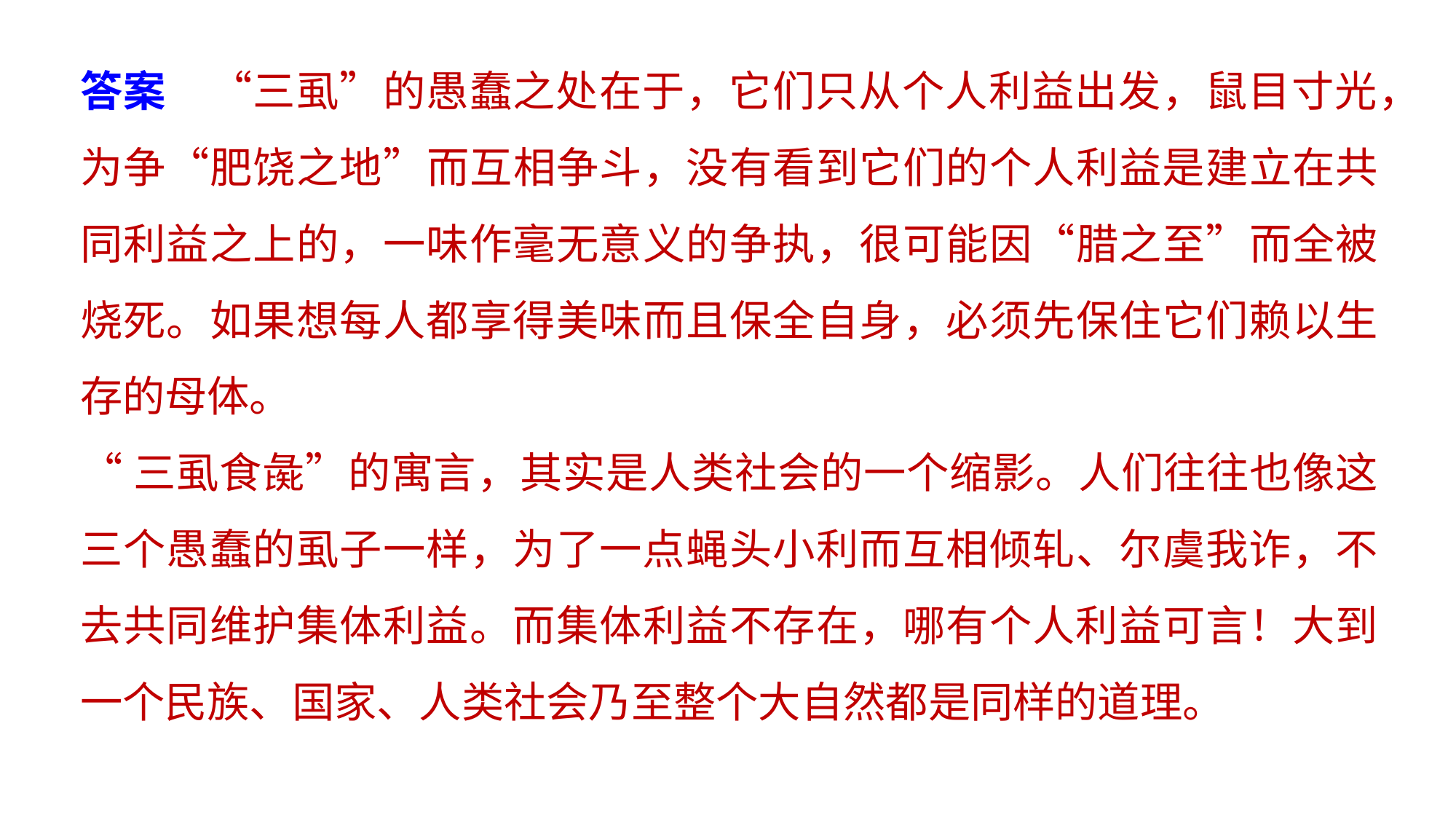

答案　“三虱”的愚蠢之处在于，它们只从个人利益出发，鼠目寸光，为争“肥饶之地”而互相争斗，没有看到它们的个人利益是建立在共同利益之上的，一味作毫无意义的争执，很可能因“腊之至”而全被烧死。如果想每人都享得美味而且保全自身，必须先保住它们赖以生存的母体。
“三虱食彘”的寓言，其实是人类社会的一个缩影。人们往往也像这三个愚蠢的虱子一样，为了一点蝇头小利而互相倾轧、尔虞我诈，不去共同维护集体利益。而集体利益不存在，哪有个人利益可言！大到一个民族、国家、人类社会乃至整个大自然都是同样的道理。